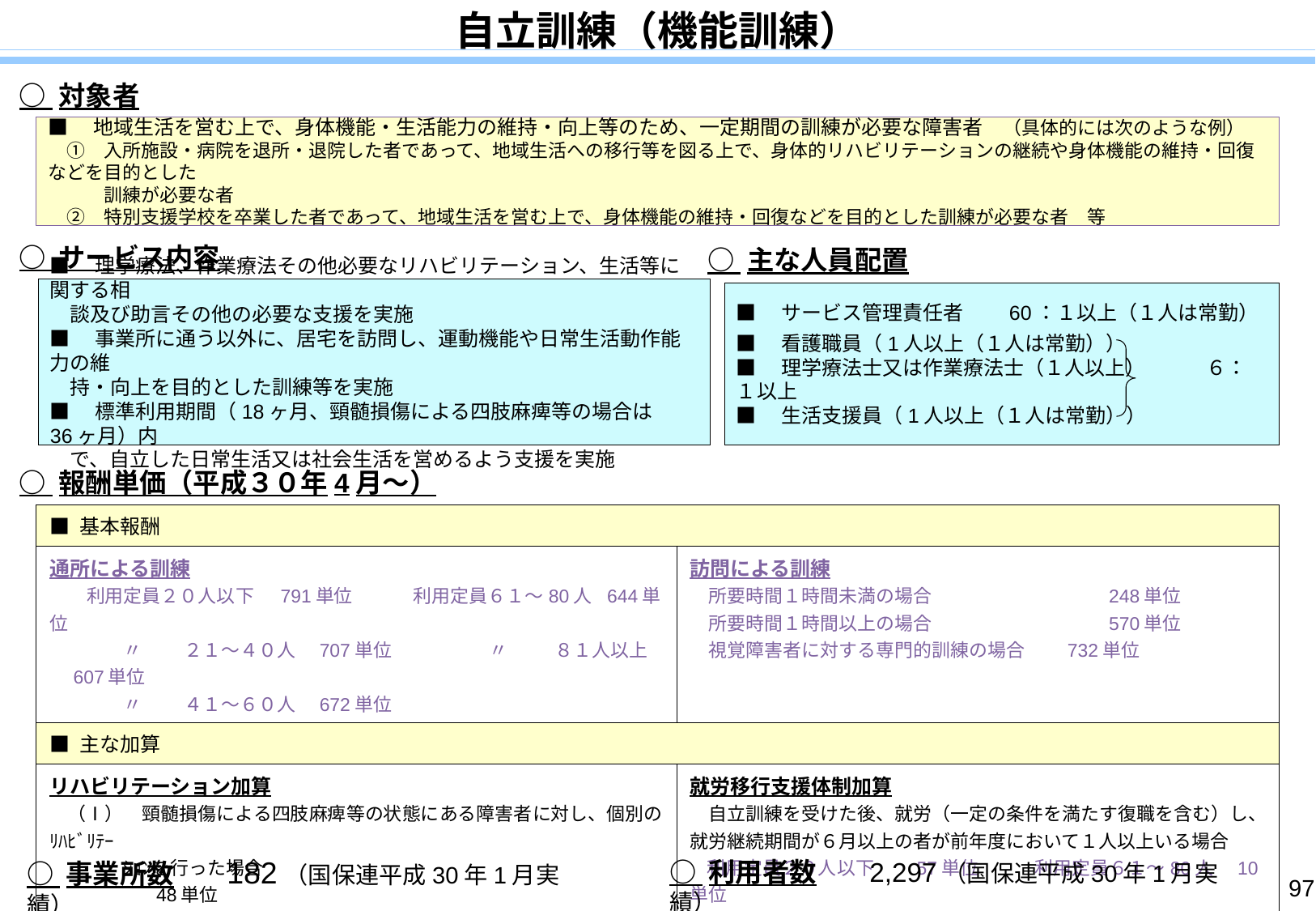

自立訓練（機能訓練）
○ 対象者
■　地域生活を営む上で、身体機能・生活能力の維持・向上等のため、一定期間の訓練が必要な障害者　（具体的には次のような例）
　①　入所施設・病院を退所・退院した者であって、地域生活への移行等を図る上で、身体的リハビリテーションの継続や身体機能の維持・回復などを目的とした
　　　訓練が必要な者
　②　特別支援学校を卒業した者であって、地域生活を営む上で、身体機能の維持・回復などを目的とした訓練が必要な者　等
○ サービス内容
○ 主な人員配置
■　理学療法、作業療法その他必要なリハビリテーション、生活等に関する相
　談及び助言その他の必要な支援を実施
■　事業所に通う以外に、居宅を訪問し、運動機能や日常生活動作能力の維
　持・向上を目的とした訓練等を実施
■　標準利用期間（18ヶ月、頸髄損傷による四肢麻痺等の場合は36ヶ月）内
　で、自立した日常生活又は社会生活を営めるよう支援を実施
■　サービス管理責任者　　60：１以上（１人は常勤）

■　看護職員（1人以上（１人は常勤））
■　理学療法士又は作業療法士（１人以上）　　　６：１以上
■　生活支援員（1人以上（１人は常勤））

○ 報酬単価（平成３０年4月～）
| ■ 基本報酬 |  |
| --- | --- |
| 通所による訓練 　　利用定員２０人以下　 791単位　　　 利用定員６１～80人　644単位 　　　　〃　　 ２１～４０人　707単位　　　 　　〃　　　８１人以上　607単位 　　　　〃　　 ４１～６０人　672単位 | 訪問による訓練 　所要時間１時間未満の場合　　　　　　　　　 248単位 　所要時間１時間以上の場合　　　　　　　　　 570単位 　視覚障害者に対する専門的訓練の場合　　732単位 |
| ■ 主な加算 |  |
| リハビリテーション加算 　（Ⅰ）　頸髄損傷による四肢麻痺等の状態にある障害者に対し、個別のﾘﾊﾋﾞﾘﾃｰ 　　　　ｼｮﾝを行った場合　　　　　　　　　　　　　　　　　　　　　　 　　　　 48単位 　（Ⅱ）　その他の障害者に対し、個別のﾘﾊﾋﾞﾘﾃｰｼｮﾝを行った場合　20単位 | 就労移行支援体制加算 　自立訓練を受けた後、就労（一定の条件を満たす復職を含む）し、就労継続期間が６月以上の者が前年度において１人以上いる場合 　利用定員２０人以下　　57単位　　　利用定員６１～80人　10単位 　　　〃　　　２１～４０人　25単位　　　　　〃　　　８１人以上　 7単位 　　　〃　　　４１～６０人　14単位 |
○ 事業所数　　182（国保連平成30年1月実績）
○ 利用者数　　2,297（国保連平成30年1月実績）
97